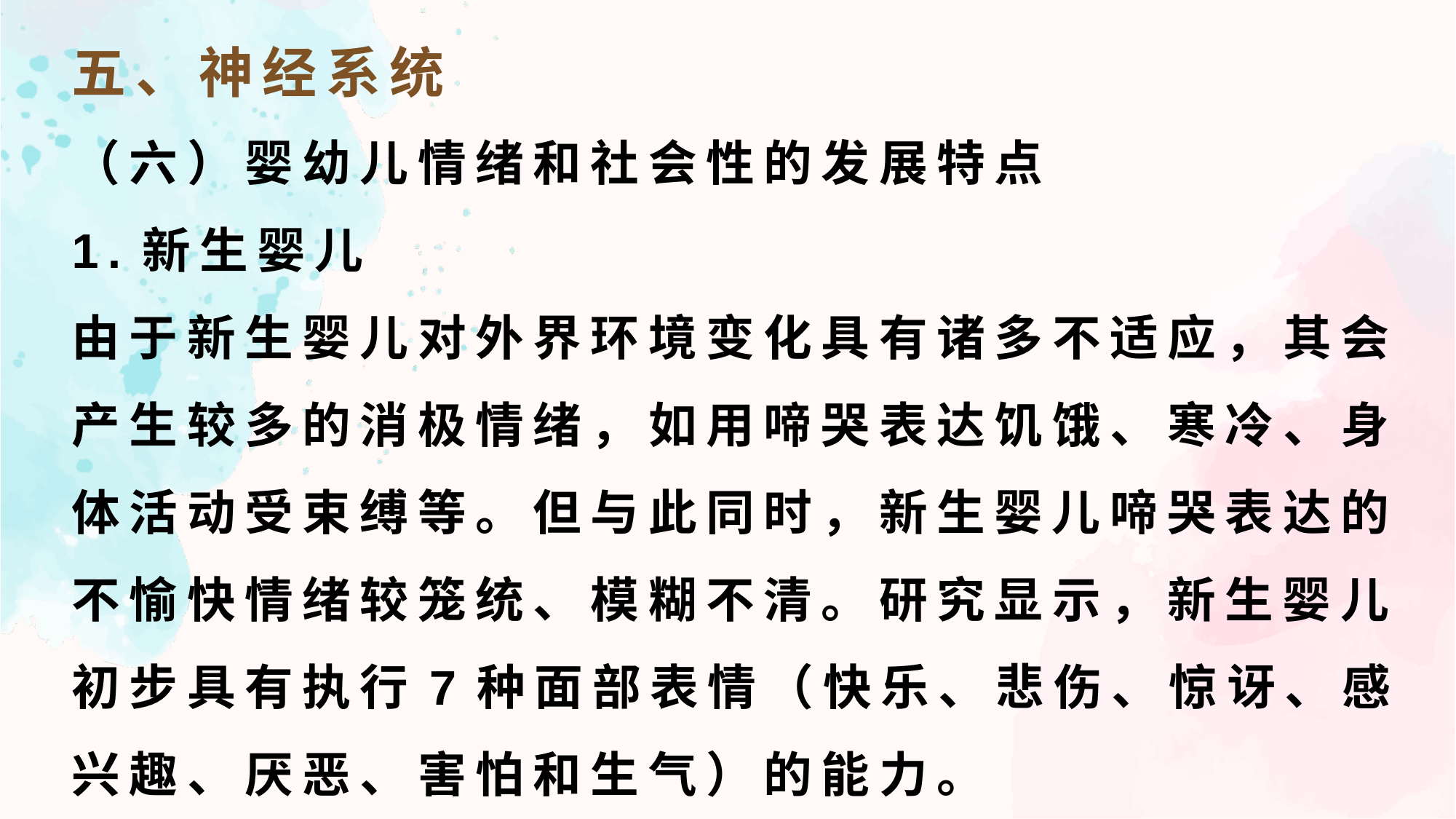

五、神经系统
（六）婴幼儿情绪和社会性的发展特点
1.新生婴儿
由于新生婴儿对外界环境变化具有诸多不适应，其会产生较多的消极情绪，如用啼哭表达饥饿、寒冷、身体活动受束缚等。但与此同时，新生婴儿啼哭表达的不愉快情绪较笼统、模糊不清。研究显示，新生婴儿初步具有执行7种面部表情（快乐、悲伤、惊讶、感兴趣、厌恶、害怕和生气）的能力。